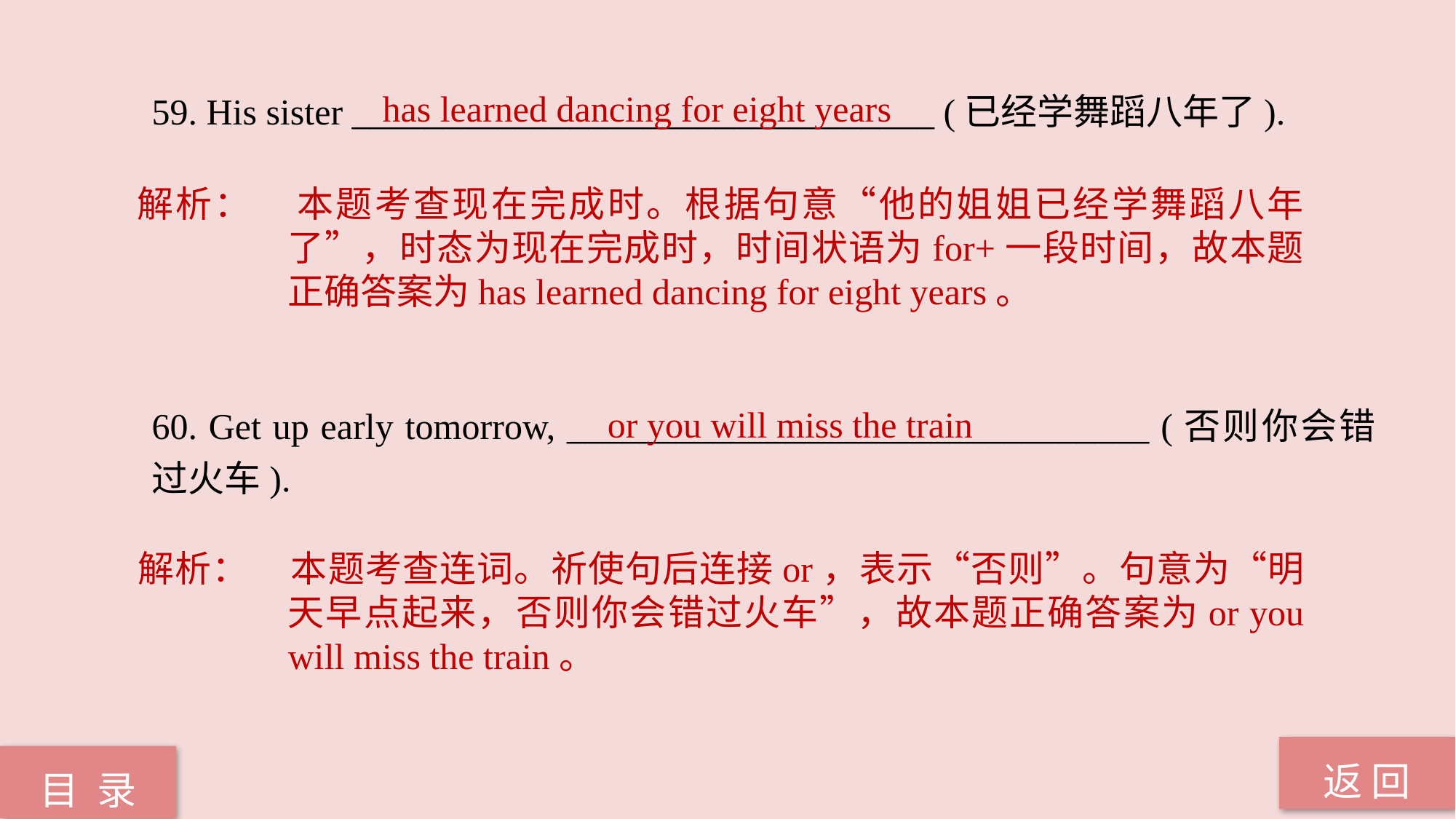

has learned dancing for eight years
59. His sister ________________________________ (已经学舞蹈八年了).

60. Get up early tomorrow, ________________________________ (否则你会错过火车).
解析：	本题考查现在完成时。根据句意“他的姐姐已经学舞蹈八年了”，时态为现在完成时，时间状语为for+一段时间，故本题正确答案为has learned dancing for eight years。
or you will miss the train
解析：	本题考查连词。祈使句后连接or，表示“否则”。句意为“明天早点起来，否则你会错过火车”，故本题正确答案为or you will miss the train。
返 回